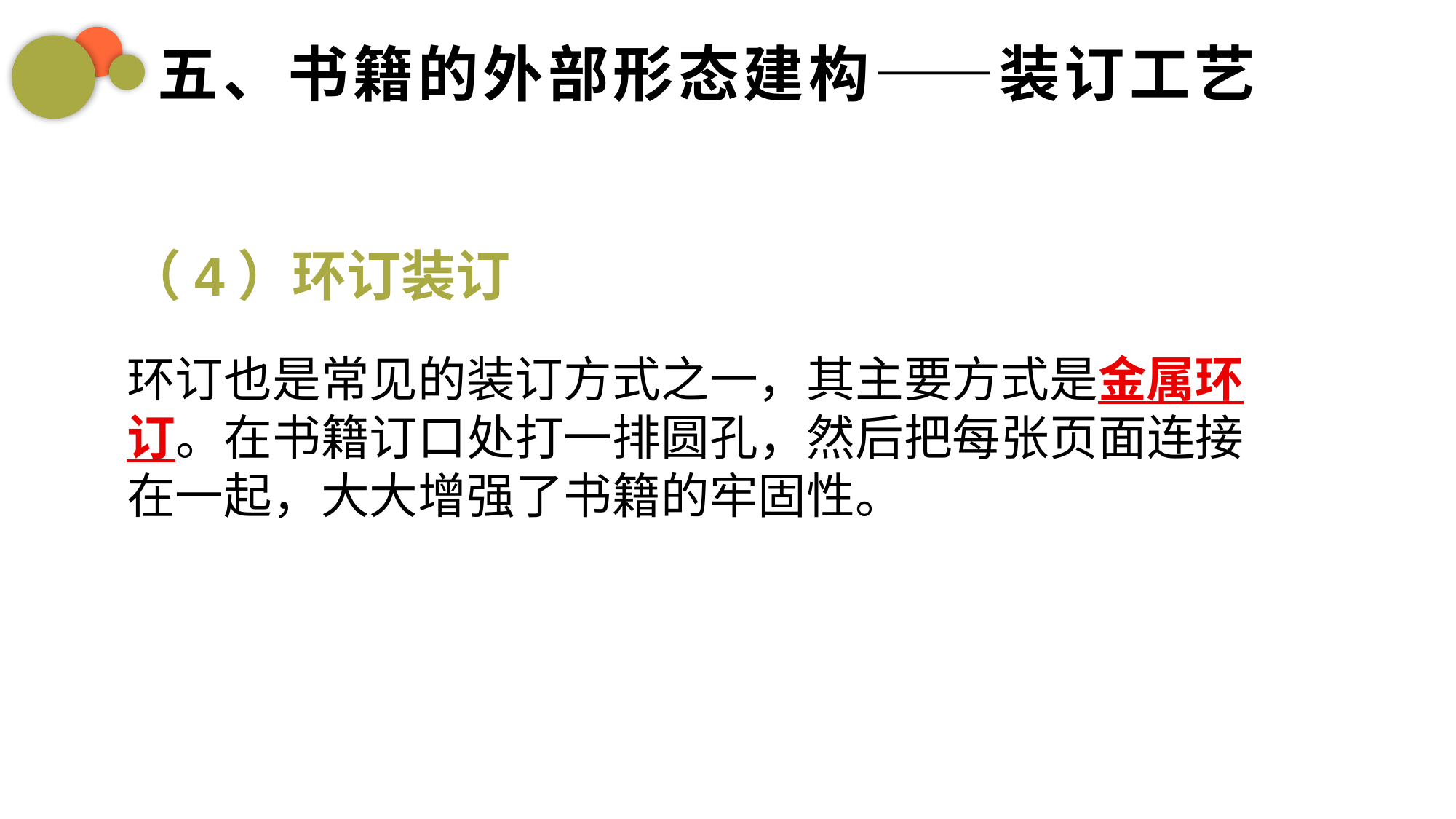

五、书籍的外部形态建构——装订工艺
（4）环订装订
环订也是常见的装订方式之一，其主要方式是金属环订。在书籍订口处打一排圆孔，然后把每张页面连接在一起，大大增强了书籍的牢固性。